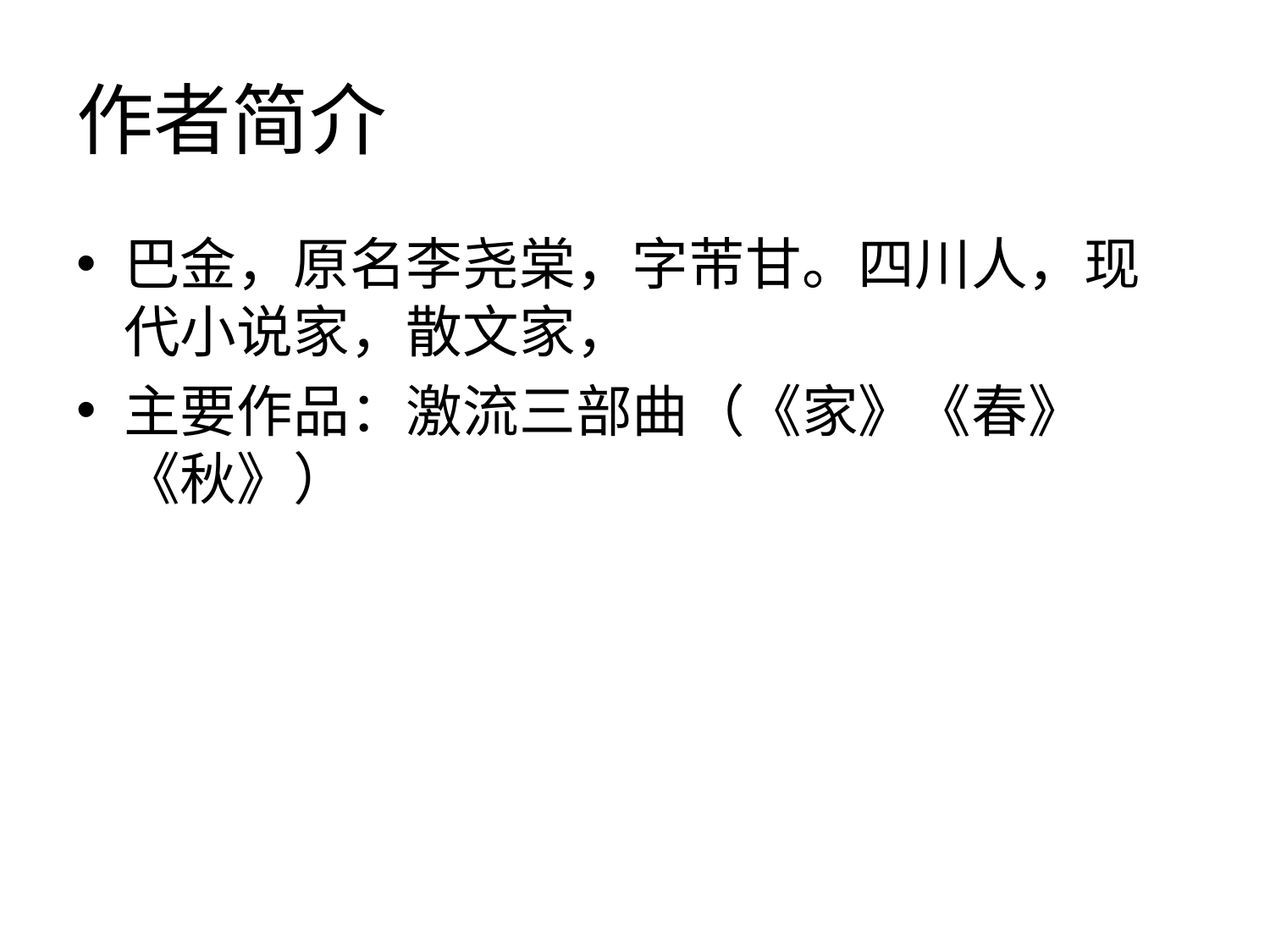

# 作者简介
巴金，原名李尧棠，字芾甘。四川人，现代小说家，散文家，
主要作品：激流三部曲（《家》《春》《秋》）